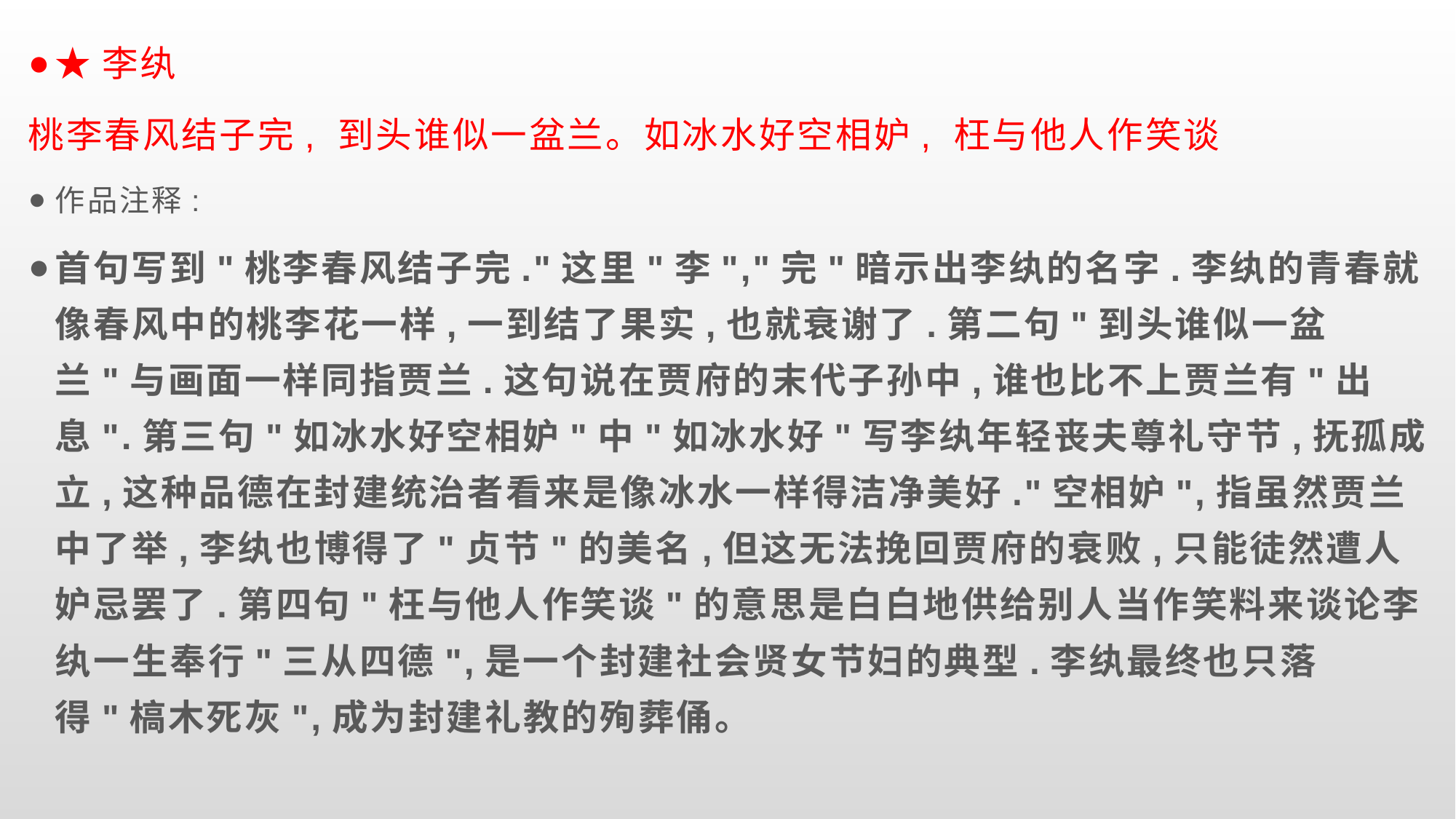

★李纨
桃李春风结子完, 到头谁似一盆兰。如冰水好空相妒, 枉与他人作笑谈
作品注释:
首句写到"桃李春风结子完."这里"李","完"暗示出李纨的名字.李纨的青春就像春风中的桃李花一样,一到结了果实,也就衰谢了.第二句"到头谁似一盆兰"与画面一样同指贾兰.这句说在贾府的末代子孙中,谁也比不上贾兰有"出息".第三句"如冰水好空相妒"中"如冰水好"写李纨年轻丧夫尊礼守节,抚孤成立,这种品德在封建统治者看来是像冰水一样得洁净美好."空相妒",指虽然贾兰中了举,李纨也博得了"贞节"的美名,但这无法挽回贾府的衰败,只能徒然遭人妒忌罢了.第四句"枉与他人作笑谈"的意思是白白地供给别人当作笑料来谈论李纨一生奉行"三从四德",是一个封建社会贤女节妇的典型.李纨最终也只落得"槁木死灰",成为封建礼教的殉葬俑。
#